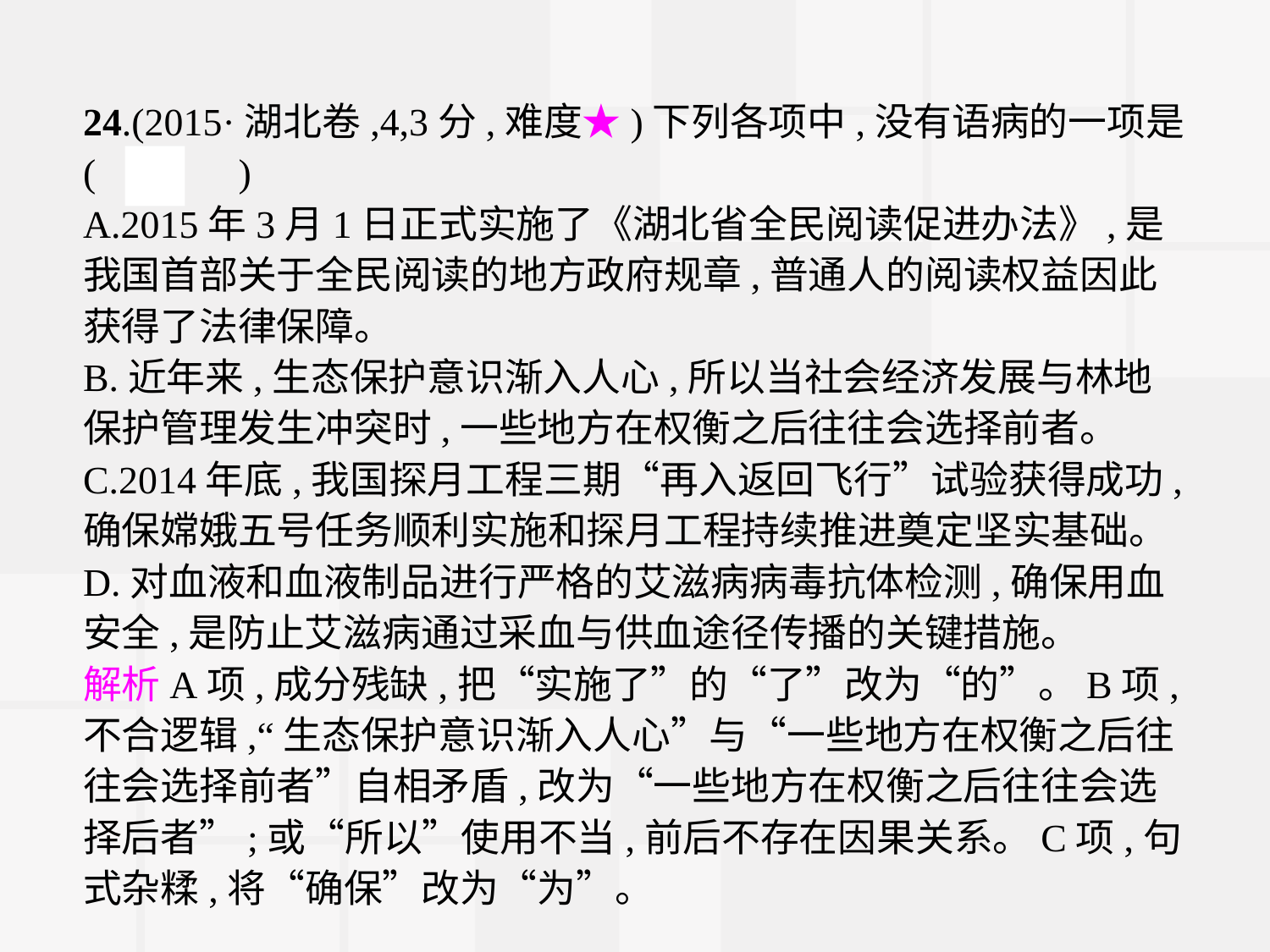

24.(2015·湖北卷,4,3分,难度★)下列各项中,没有语病的一项是(　D　)
A.2015年3月1日正式实施了《湖北省全民阅读促进办法》,是我国首部关于全民阅读的地方政府规章,普通人的阅读权益因此获得了法律保障。
B.近年来,生态保护意识渐入人心,所以当社会经济发展与林地保护管理发生冲突时,一些地方在权衡之后往往会选择前者。
C.2014年底,我国探月工程三期“再入返回飞行”试验获得成功,确保嫦娥五号任务顺利实施和探月工程持续推进奠定坚实基础。
D.对血液和血液制品进行严格的艾滋病病毒抗体检测,确保用血安全,是防止艾滋病通过采血与供血途径传播的关键措施。
解析A项,成分残缺,把“实施了”的“了”改为“的”。B项,不合逻辑,“生态保护意识渐入人心”与“一些地方在权衡之后往往会选择前者”自相矛盾,改为“一些地方在权衡之后往往会选择后者”;或“所以”使用不当,前后不存在因果关系。C项,句式杂糅,将“确保”改为“为”。